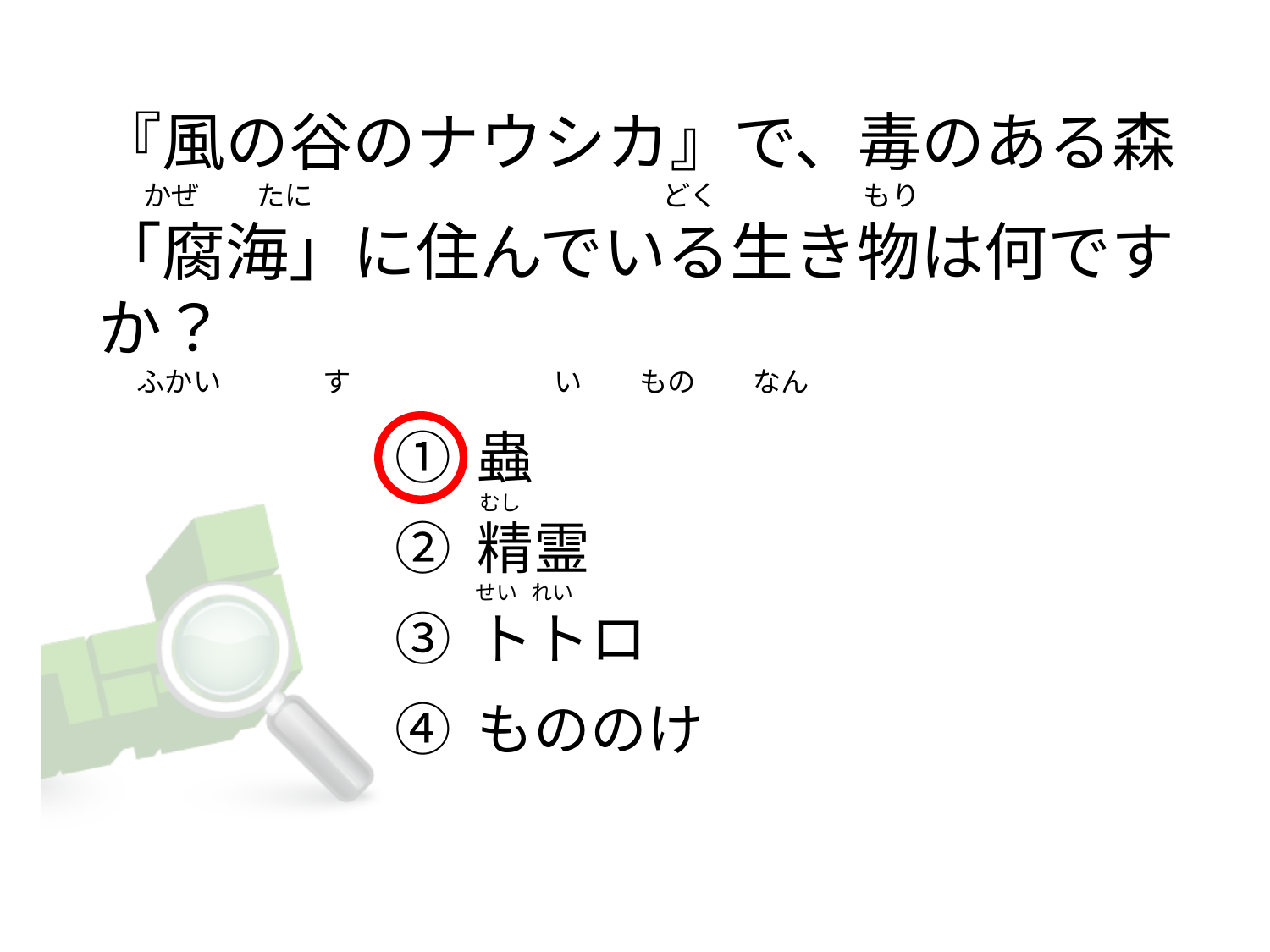

# 『風の谷のナウシカ』で、毒のある森        かぜ         たに                                                       どく                       もり 「腐海」に住んでいる生き物は何ですか？       ふかい                す                                い         もの         なん

① 蟲
② 精霊
③ トトロ
④ もののけ
むし
せい   れい